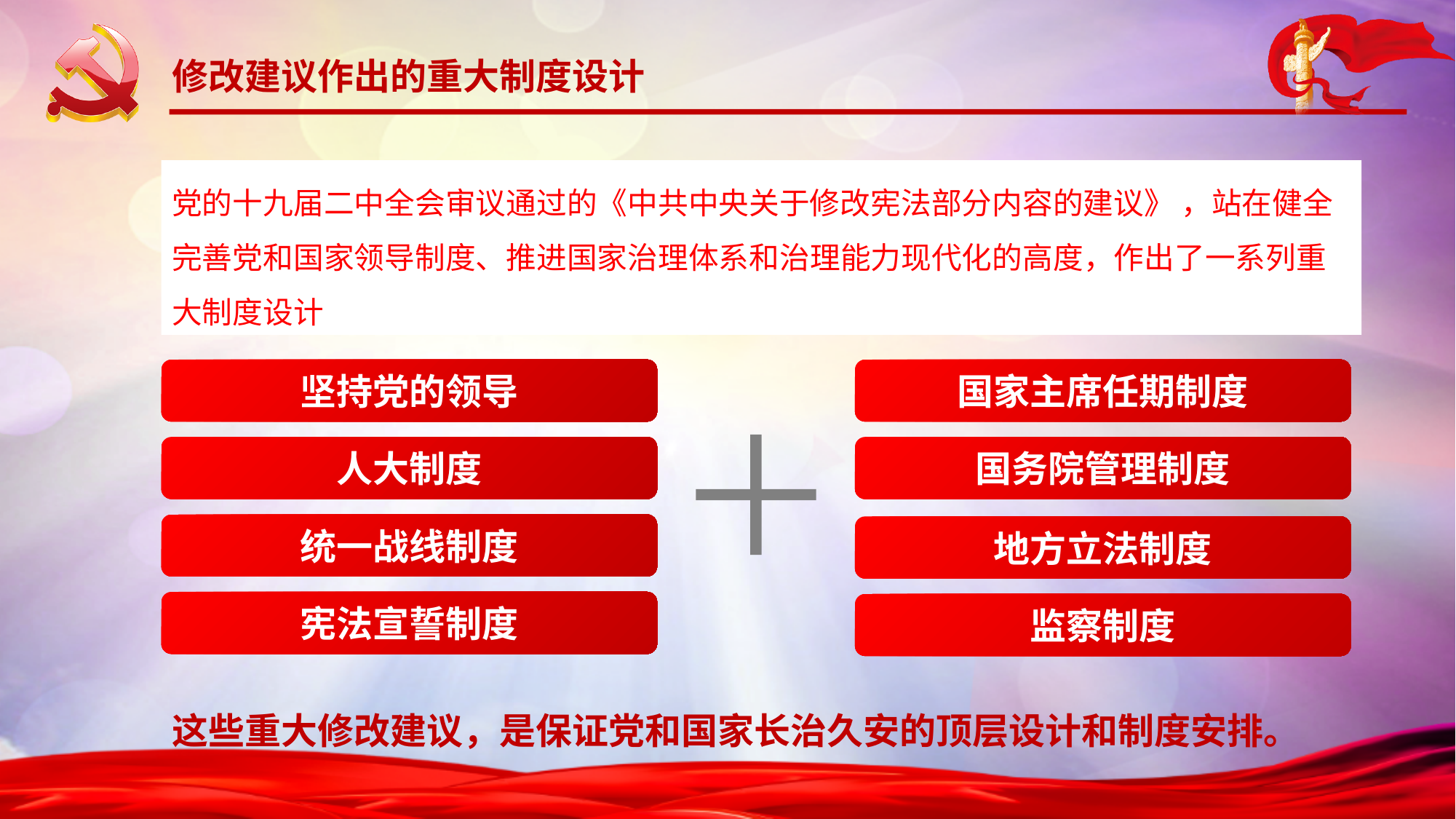

修改建议作出的重大制度设计
党的十九届二中全会审议通过的《中共中央关于修改宪法部分内容的建议》 ，站在健全完善党和国家领导制度、推进国家治理体系和治理能力现代化的高度，作出了一系列重大制度设计
坚持党的领导
国家主席任期制度

国务院管理制度
人大制度
统一战线制度
地方立法制度
宪法宣誓制度
监察制度
这些重大修改建议，是保证党和国家长治久安的顶层设计和制度安排。